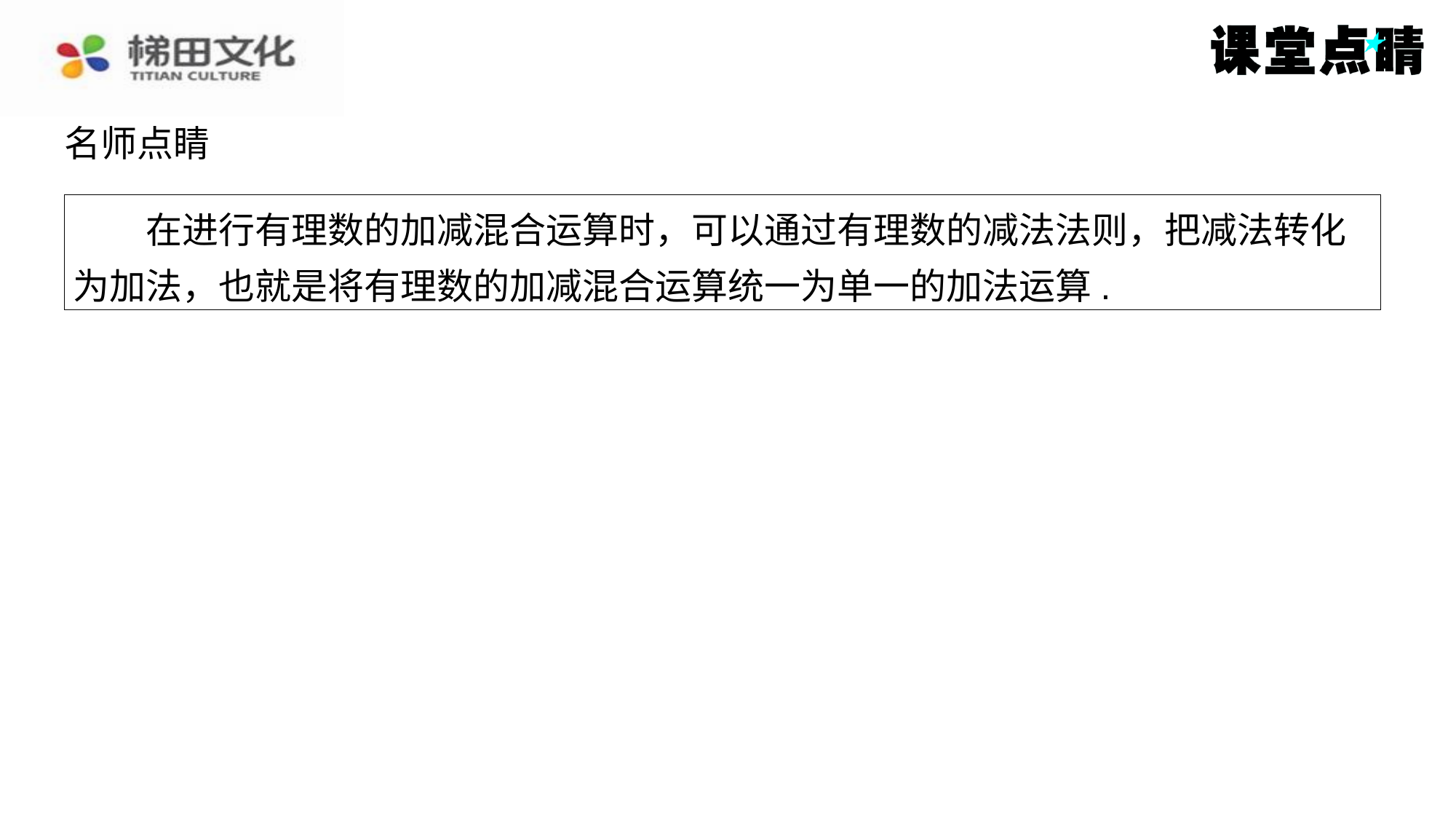

名师点睛
　　在进行有理数的加减混合运算时，可以通过有理数的减法法则，把减法转化
为加法，也就是将有理数的加减混合运算统一为单一的加法运算.